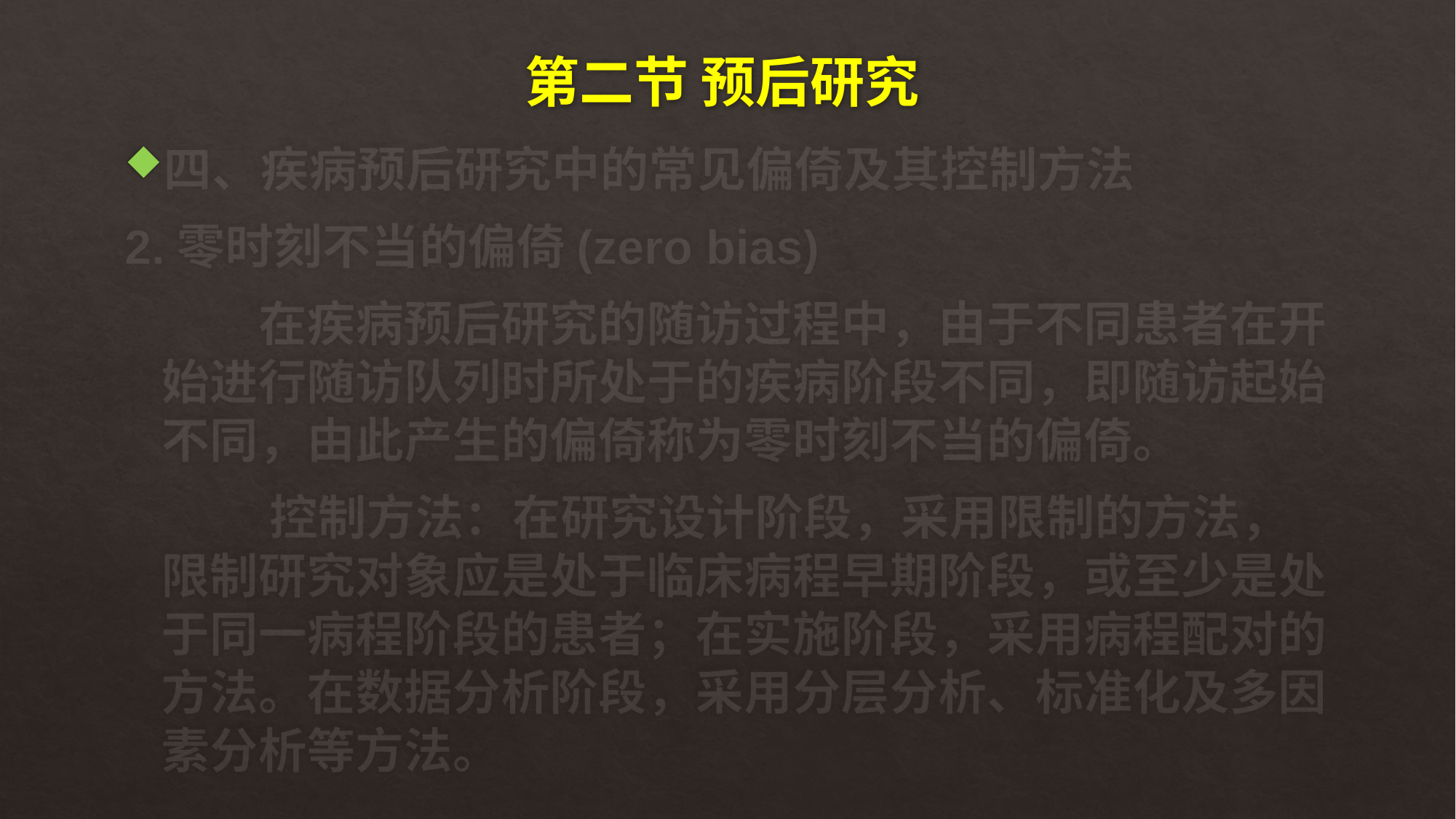

# 第二节 预后研究
四、疾病预后研究中的常见偏倚及其控制方法
2.零时刻不当的偏倚(zero bias)
           在疾病预后研究的随访过程中，由于不同患者在开始进行随访队列时所处于的疾病阶段不同，即随访起始不同，由此产生的偏倚称为零时刻不当的偏倚。
            控制方法：在研究设计阶段，采用限制的方法，限制研究对象应是处于临床病程早期阶段，或至少是处于同一病程阶段的患者；在实施阶段，采用病程配对的方法。在数据分析阶段，采用分层分析、标准化及多因素分析等方法。